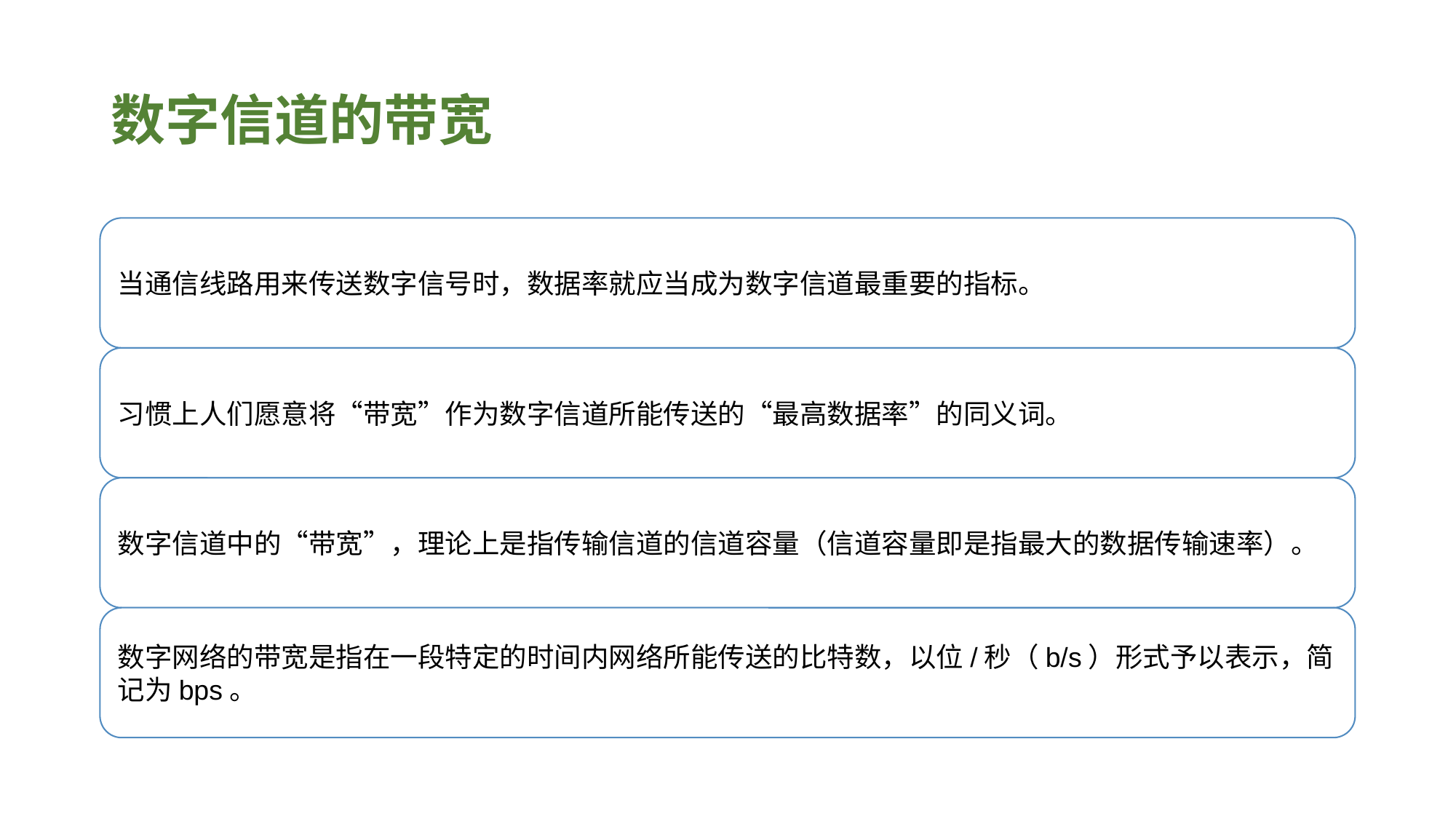

# 数字信道的带宽
当通信线路用来传送数字信号时，数据率就应当成为数字信道最重要的指标。
习惯上人们愿意将“带宽”作为数字信道所能传送的“最高数据率”的同义词。
数字信道中的“带宽”，理论上是指传输信道的信道容量（信道容量即是指最大的数据传输速率）。
数字网络的带宽是指在一段特定的时间内网络所能传送的比特数，以位/秒（b/s）形式予以表示，简记为bps。